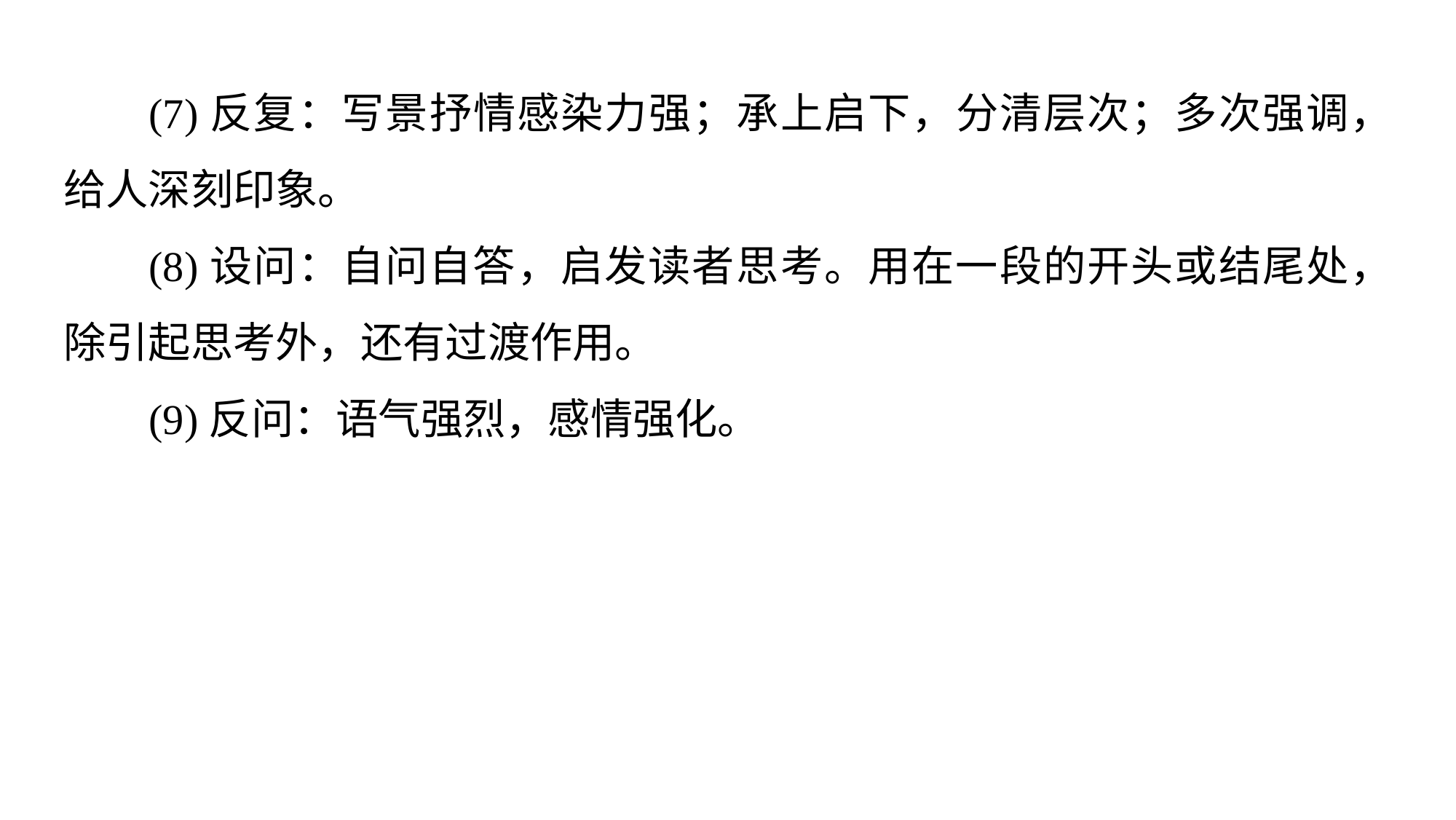

(7)反复：写景抒情感染力强；承上启下，分清层次；多次强调，给人深刻印象。
(8)设问：自问自答，启发读者思考。用在一段的开头或结尾处，除引起思考外，还有过渡作用。
(9)反问：语气强烈，感情强化。